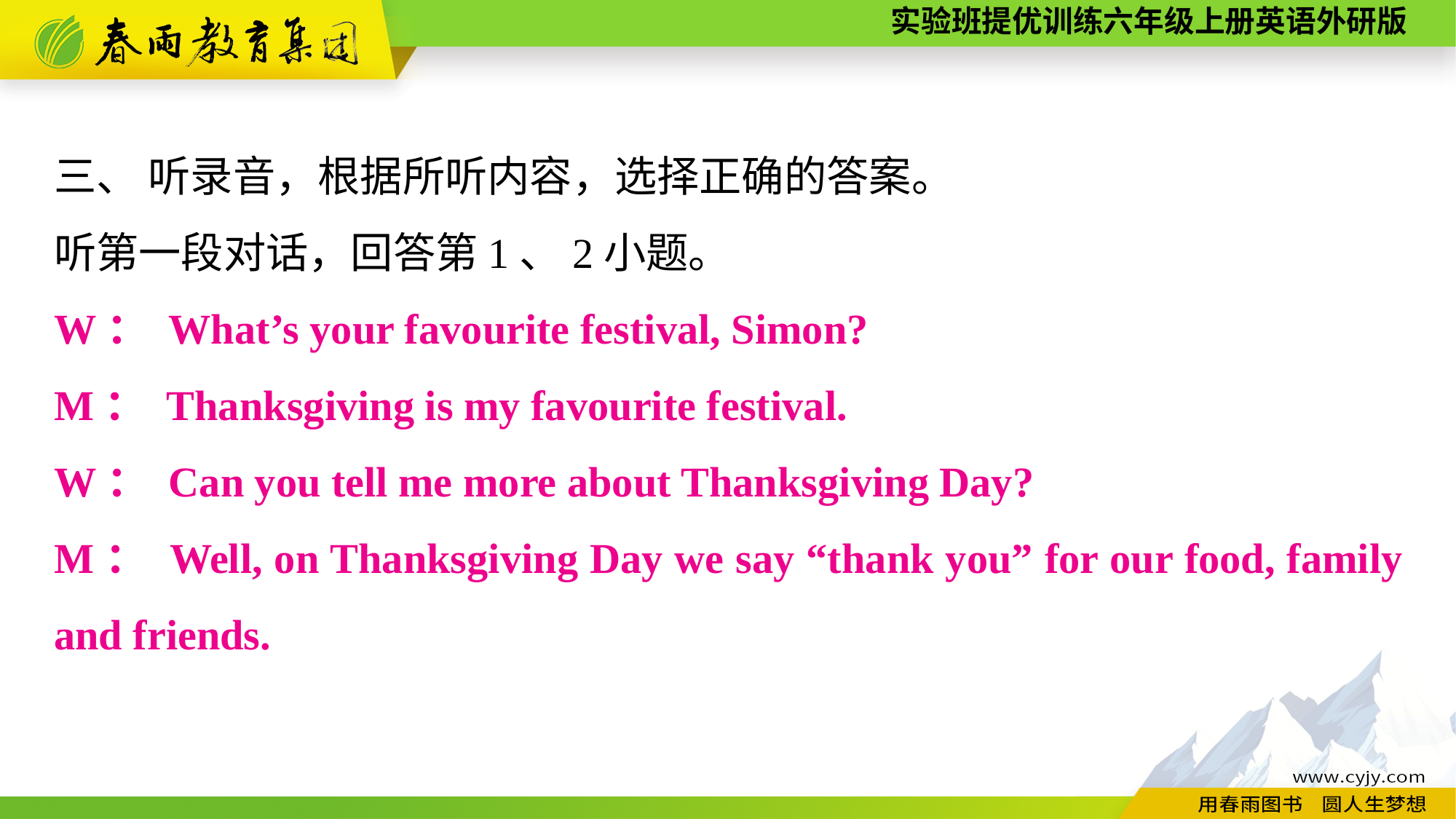

三、 听录音，根据所听内容，选择正确的答案。
听第一段对话，回答第1、2小题。
W： What’s your favourite festival, Simon?
M： Thanksgiving is my favourite festival.
W： Can you tell me more about Thanksgiving Day?
M： Well, on Thanksgiving Day we say “thank you” for our food, family and friends.